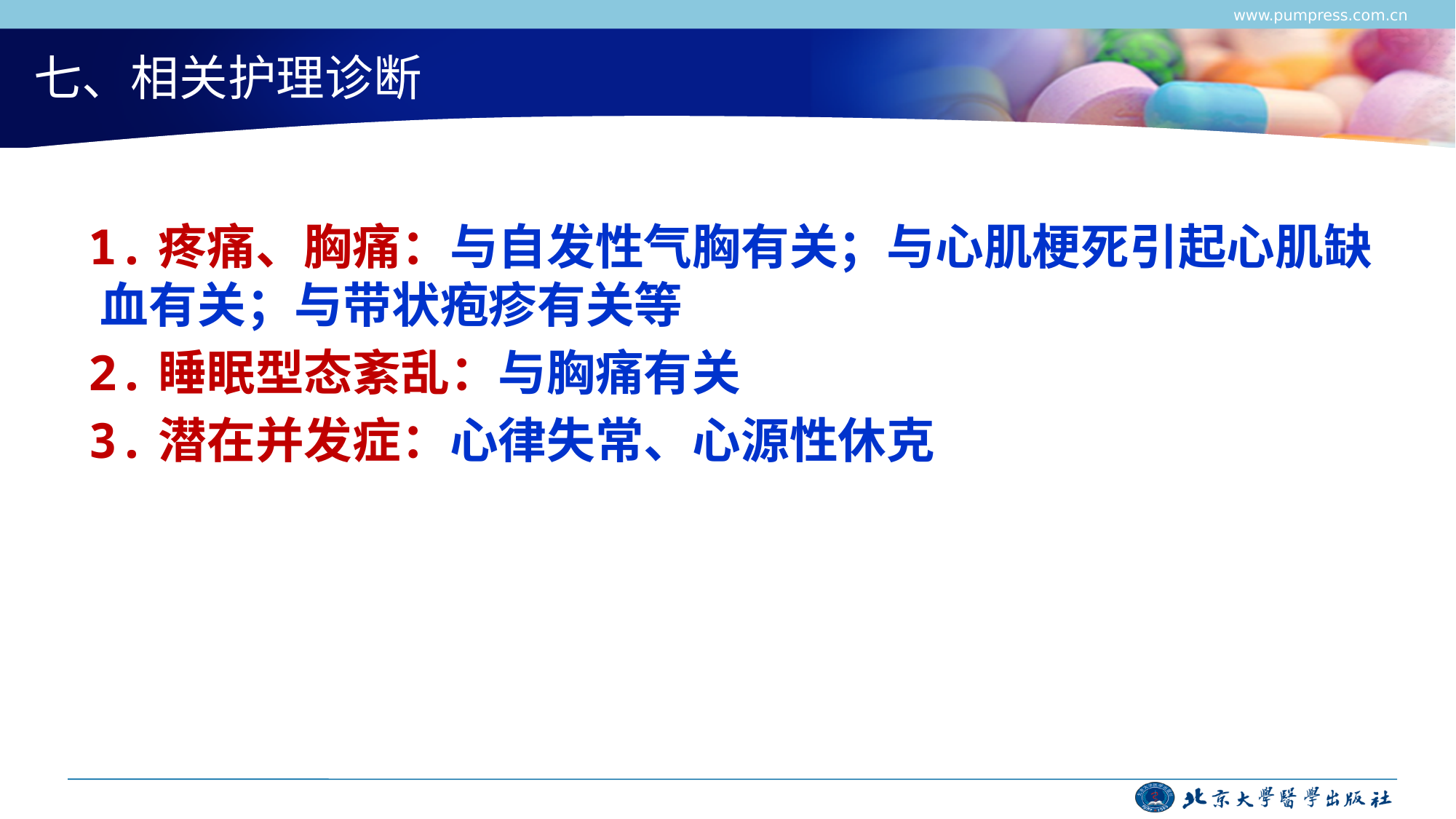

www.pumpress.com.cn
# 七、相关护理诊断
 1.疼痛、胸痛：与自发性气胸有关；与心肌梗死引起心肌缺血有关；与带状疱疹有关等
 2.睡眠型态紊乱：与胸痛有关
 3.潜在并发症：心律失常、心源性休克